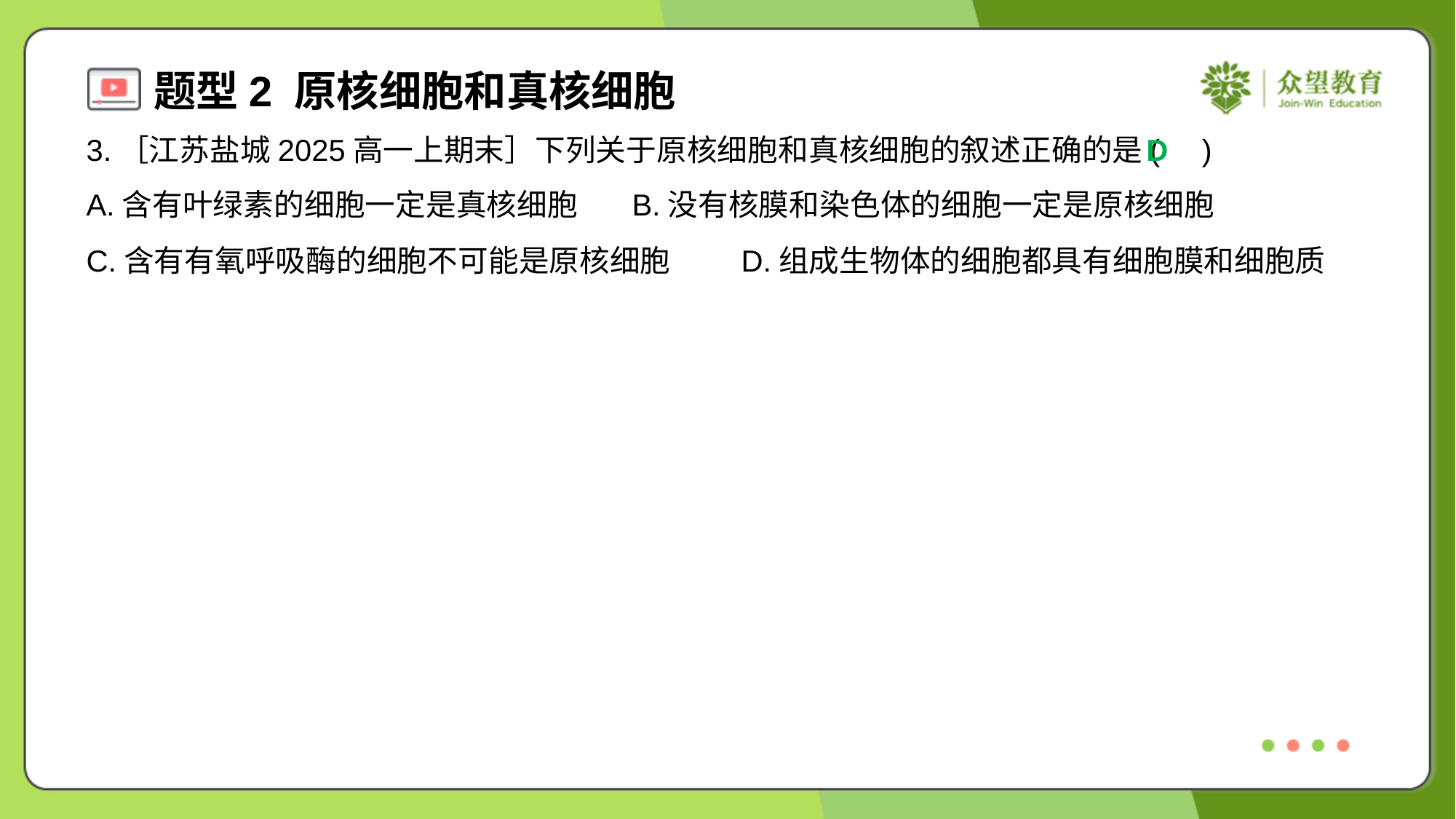

3.［江苏盐城2025高一上期末］下列关于原核细胞和真核细胞的叙述正确的是(     )
D
A.含有叶绿素的细胞一定是真核细胞	B.没有核膜和染色体的细胞一定是原核细胞
C.含有有氧呼吸酶的细胞不可能是原核细胞	D.组成生物体的细胞都具有细胞膜和细胞质